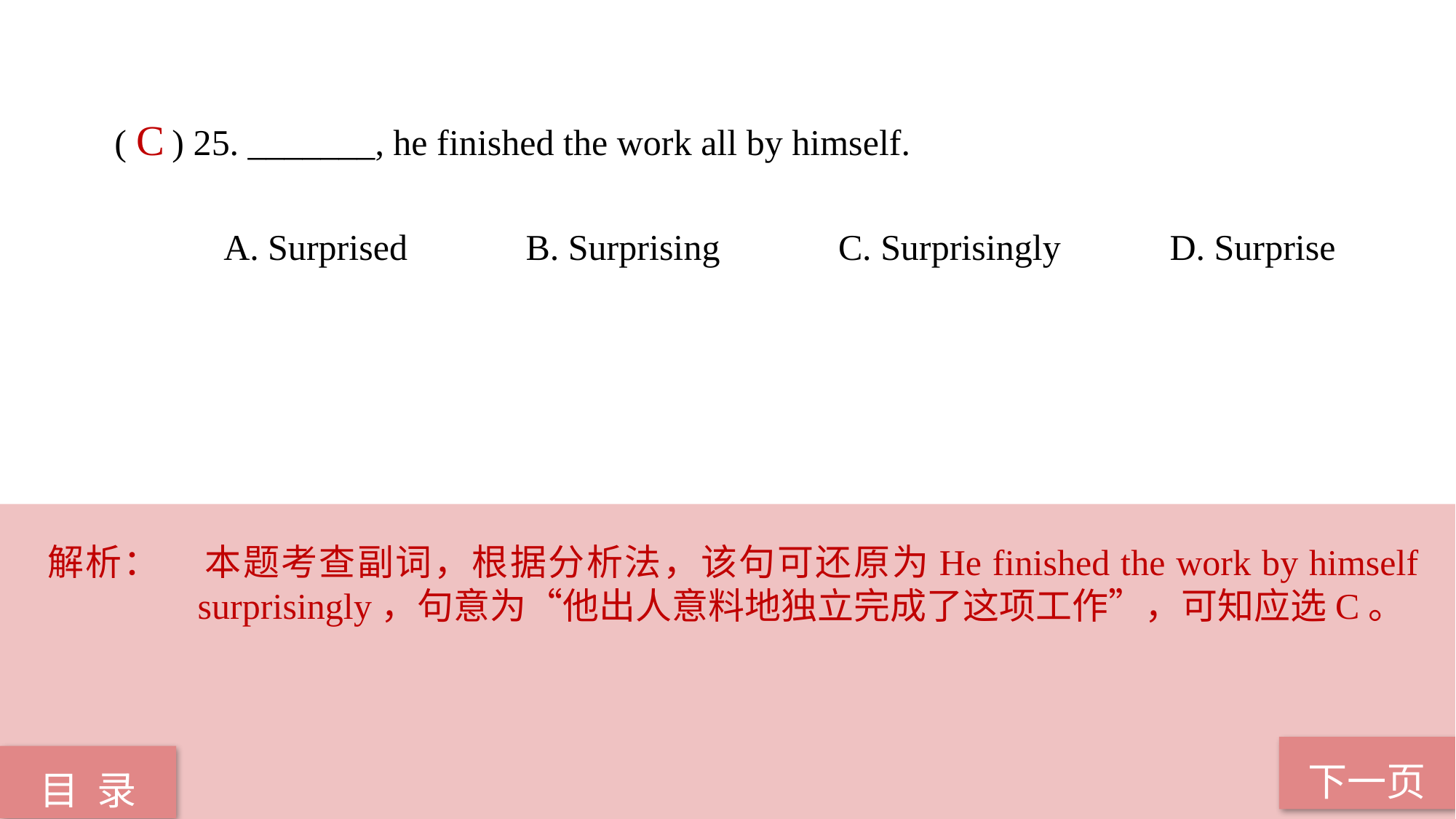

(     ) 25. _______, he finished the work all by himself.

            A. Surprised             B. Surprising             C. Surprisingly            D. Surprise
C
解析：	本题考查副词，根据分析法，该句可还原为He finished the work by himself surprisingly，句意为“他出人意料地独立完成了这项工作”，可知应选C。
下一页